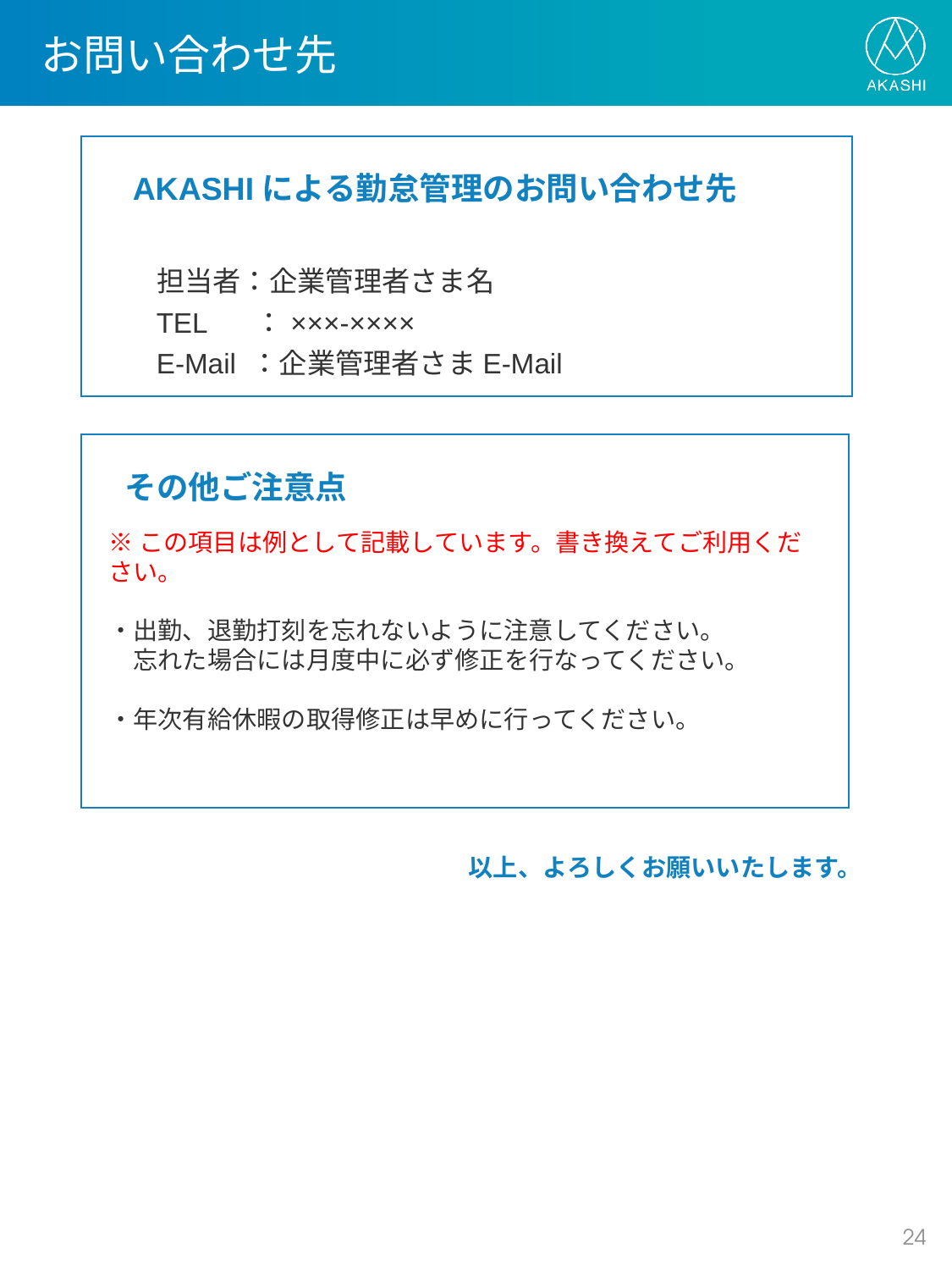

# お問い合わせ先
　AKASHIによる勤怠管理のお問い合わせ先

　　担当者：企業管理者さま名
　　TEL　  ：×××-××××
　　E-Mail ：企業管理者さまE-Mail

　その他ご注意点
※この項目は例として記載しています。書き換えてご利用ください。

・出勤、退勤打刻を忘れないように注意してください。
　忘れた場合には月度中に必ず修正を行なってください。

・年次有給休暇の取得修正は早めに行ってください。

以上、よろしくお願いいたします。
24